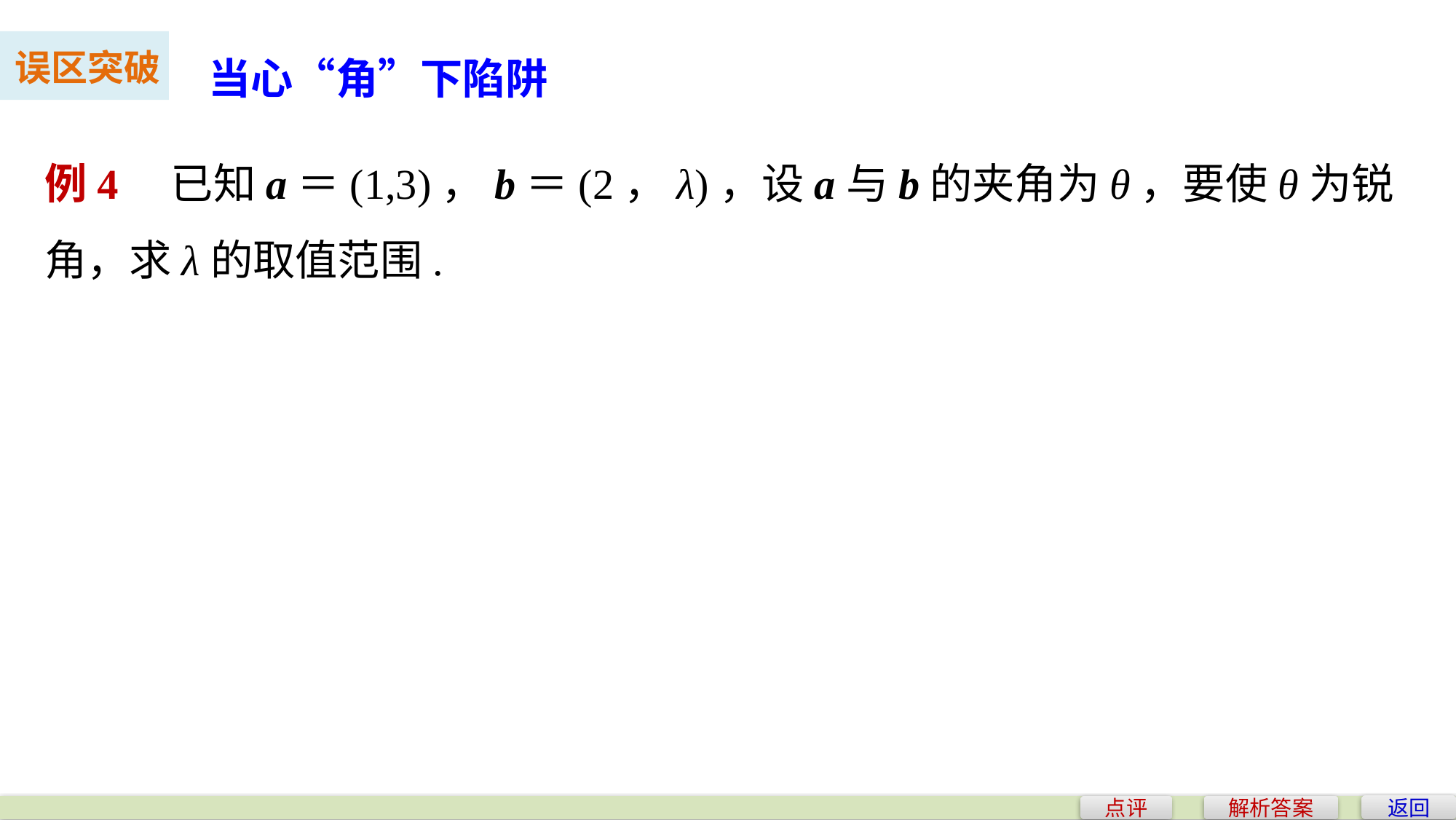

当心“角”下陷阱
误区突破

例4　已知a＝(1,3)，b＝(2，λ)，设a与b的夹角为θ，要使θ为锐角，求λ的取值范围.
返回
点评
解析答案